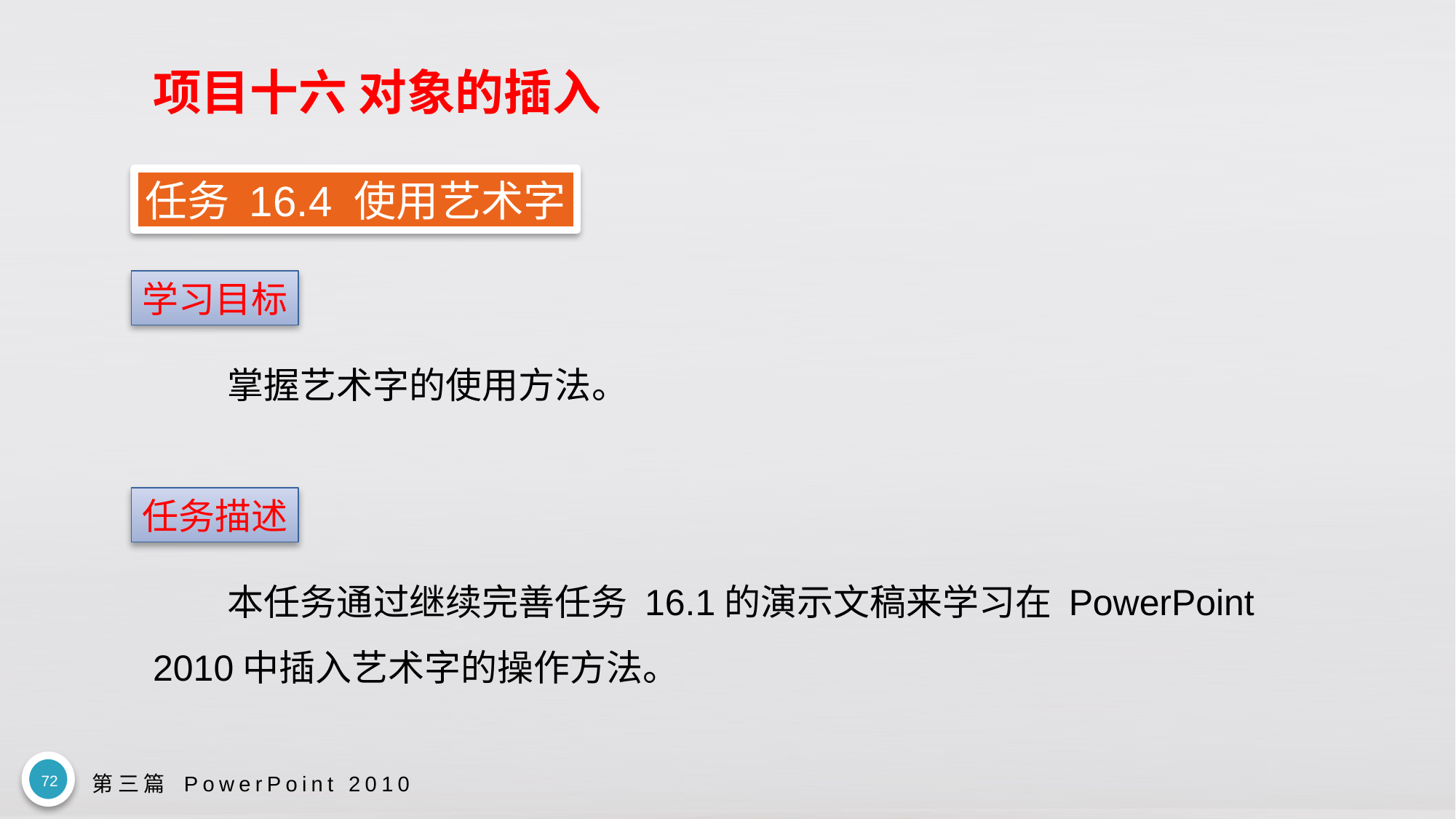

# 项目十六 对象的插入
任务 16.4 使用艺术字
学习目标
掌握艺术字的使用方法。
任务描述
本任务通过继续完善任务 16.1的演示文稿来学习在 PowerPoint 2010中插入艺术字的操作方法。
72